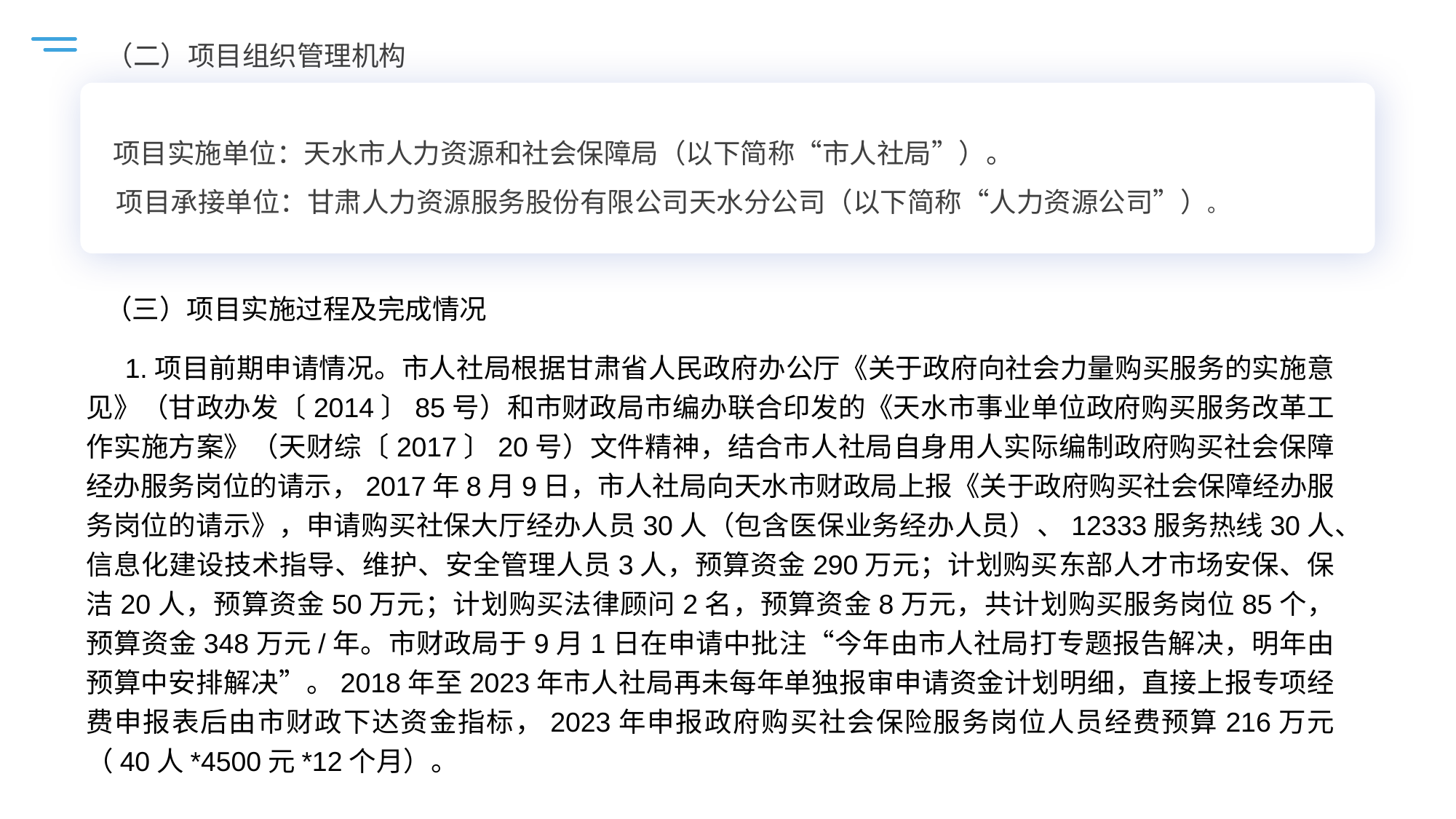

（二）项目组织管理机构

    项目实施单位：天水市人力资源和社会保障局（以下简称“市人社局”）。
   项目承接单位：甘肃人力资源服务股份有限公司天水分公司（以下简称“人力资源公司”）。
     （三）项目实施过程及完成情况
     1.项目前期申请情况。市人社局根据甘肃省人民政府办公厅《关于政府向社会力量购买服务的实施意见》（甘政办发〔2014〕85号）和市财政局市编办联合印发的《天水市事业单位政府购买服务改革工作实施方案》（天财综〔2017〕20号）文件精神，结合市人社局自身用人实际编制政府购买社会保障经办服务岗位的请示，2017年8月9日，市人社局向天水市财政局上报《关于政府购买社会保障经办服务岗位的请示》，申请购买社保大厅经办人员30人（包含医保业务经办人员）、12333服务热线30人、信息化建设技术指导、维护、安全管理人员3人，预算资金290万元；计划购买东部人才市场安保、保洁20人，预算资金50万元；计划购买法律顾问2名，预算资金8万元，共计划购买服务岗位85个，预算资金348万元/年。市财政局于9月1日在申请中批注“今年由市人社局打专题报告解决，明年由预算中安排解决”。2018年至2023年市人社局再未每年单独报审申请资金计划明细，直接上报专项经费申报表后由市财政下达资金指标，2023年申报政府购买社会保险服务岗位人员经费预算216万元（40人*4500元*12个月）。